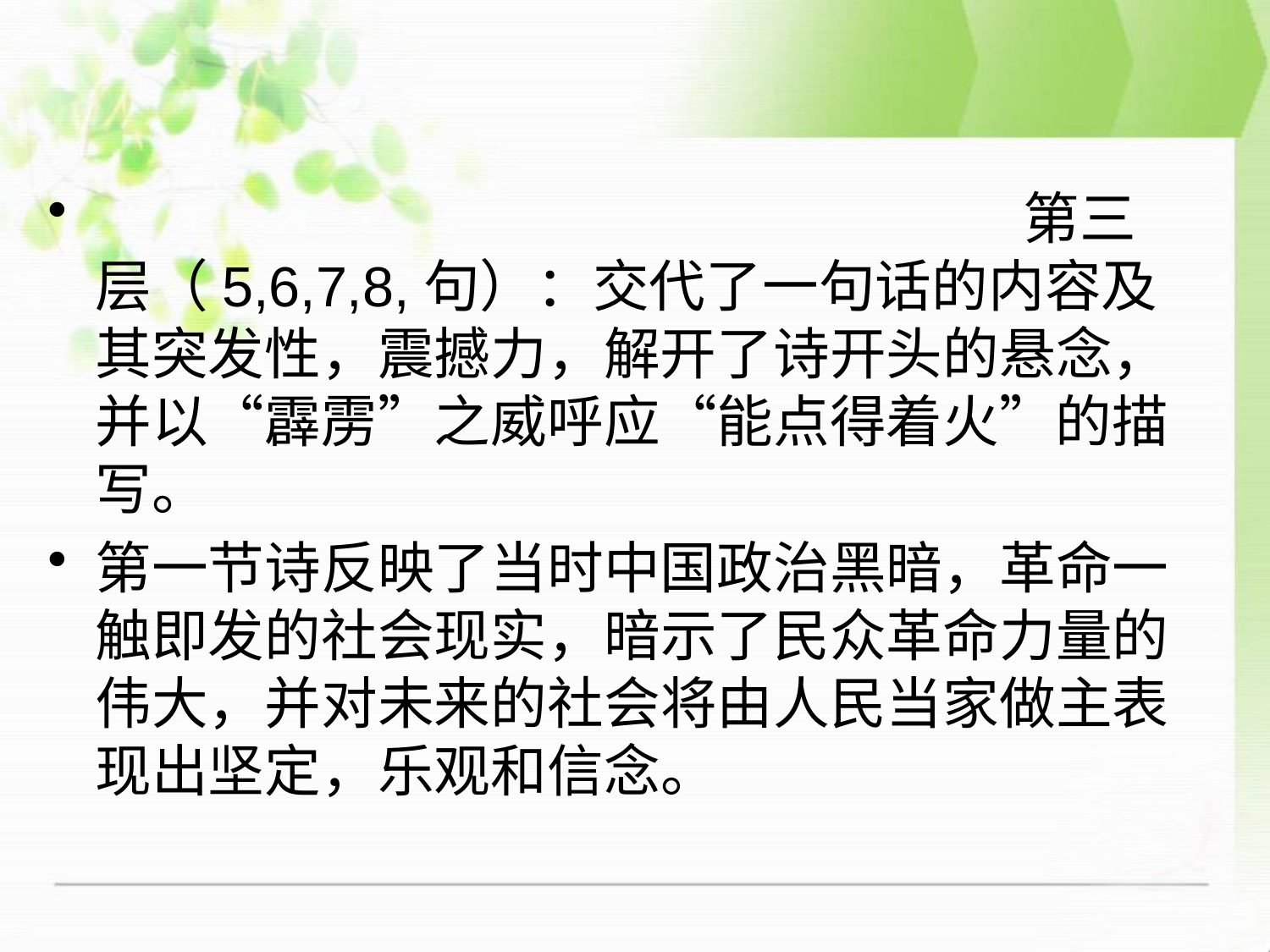

第三层（5,6,7,8,句）：交代了一句话的内容及其突发性，震撼力，解开了诗开头的悬念，并以“霹雳”之威呼应“能点得着火”的描写。
第一节诗反映了当时中国政治黑暗，革命一触即发的社会现实，暗示了民众革命力量的伟大，并对未来的社会将由人民当家做主表现出坚定，乐观和信念。